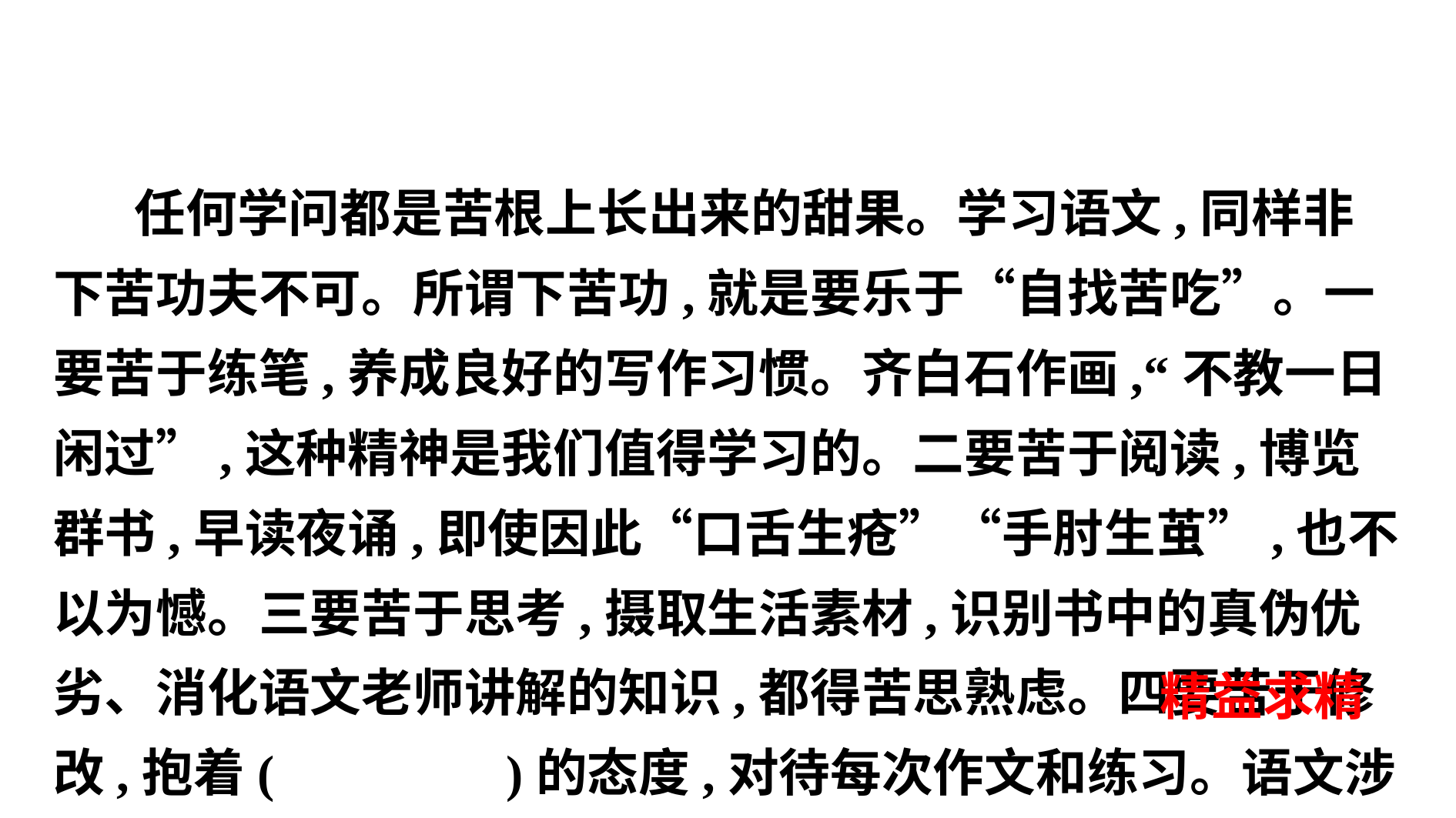

任何学问都是苦根上长出来的甜果。学习语文,同样非下苦功夫不可。所谓下苦功,就是要乐于“自找苦吃”。一要苦于练笔,养成良好的写作习惯。齐白石作画,“不教一日闲过”,这种精神是我们值得学习的。二要苦于阅读,博览群书,早读夜诵,即使因此“口舌生疮”“手肘生茧”,也不以为憾。三要苦于思考,摄取生活素材,识别书中的真伪优劣、消化语文老师讲解的知识,都得苦思熟虑。四要苦于修改,抱着(                  )的态度,对待每次作文和练习。语文涉及的知识面广,
 精益求精